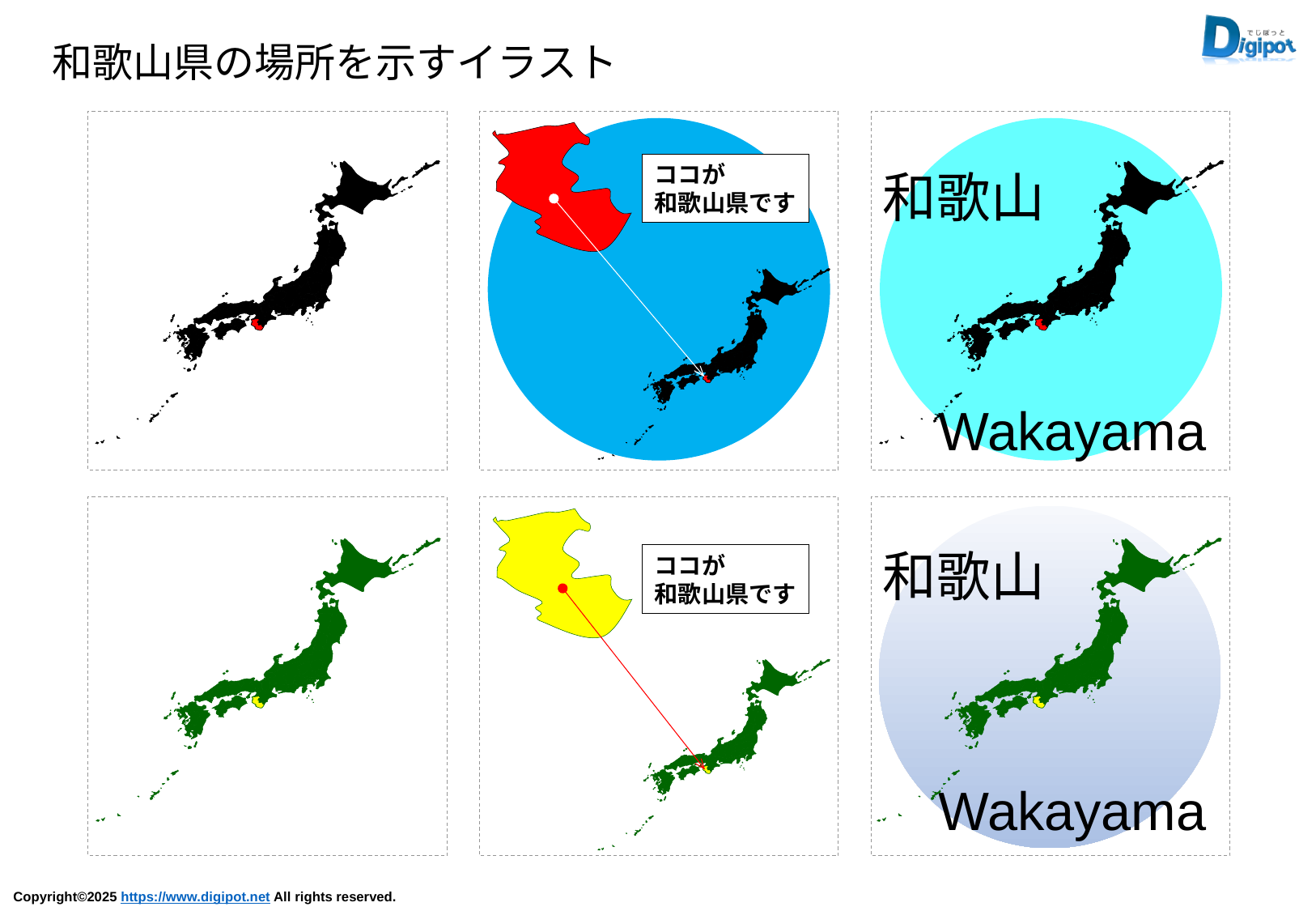

和歌山県の場所を示すイラスト

ココが
和歌山県です

和歌山

Wakayama

和歌山

Wakayama

ココが
和歌山県です